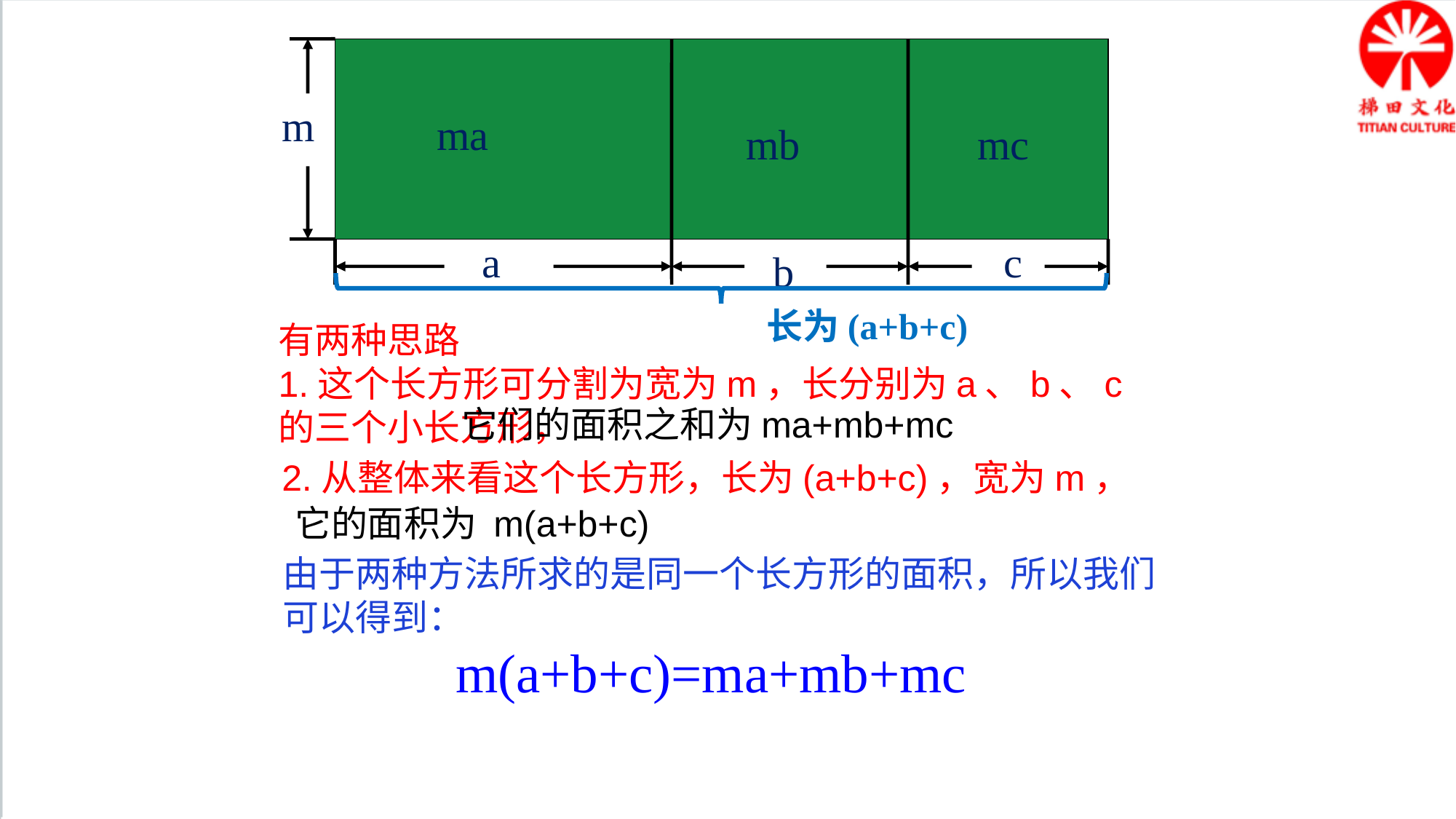

m
ma

mb
   mc

a
  c

b

长为(a+b+c)
有两种思路
1.这个长方形可分割为宽为m，长分别为a、b、c的三个小长方形，
它们的面积之和为ma+mb+mc
2.从整体来看这个长方形，长为(a+b+c)，宽为m，
它的面积为 m(a+b+c)
由于两种方法所求的是同一个长方形的面积，所以我们可以得到：
                   m(a+b+c)=ma+mb+mc